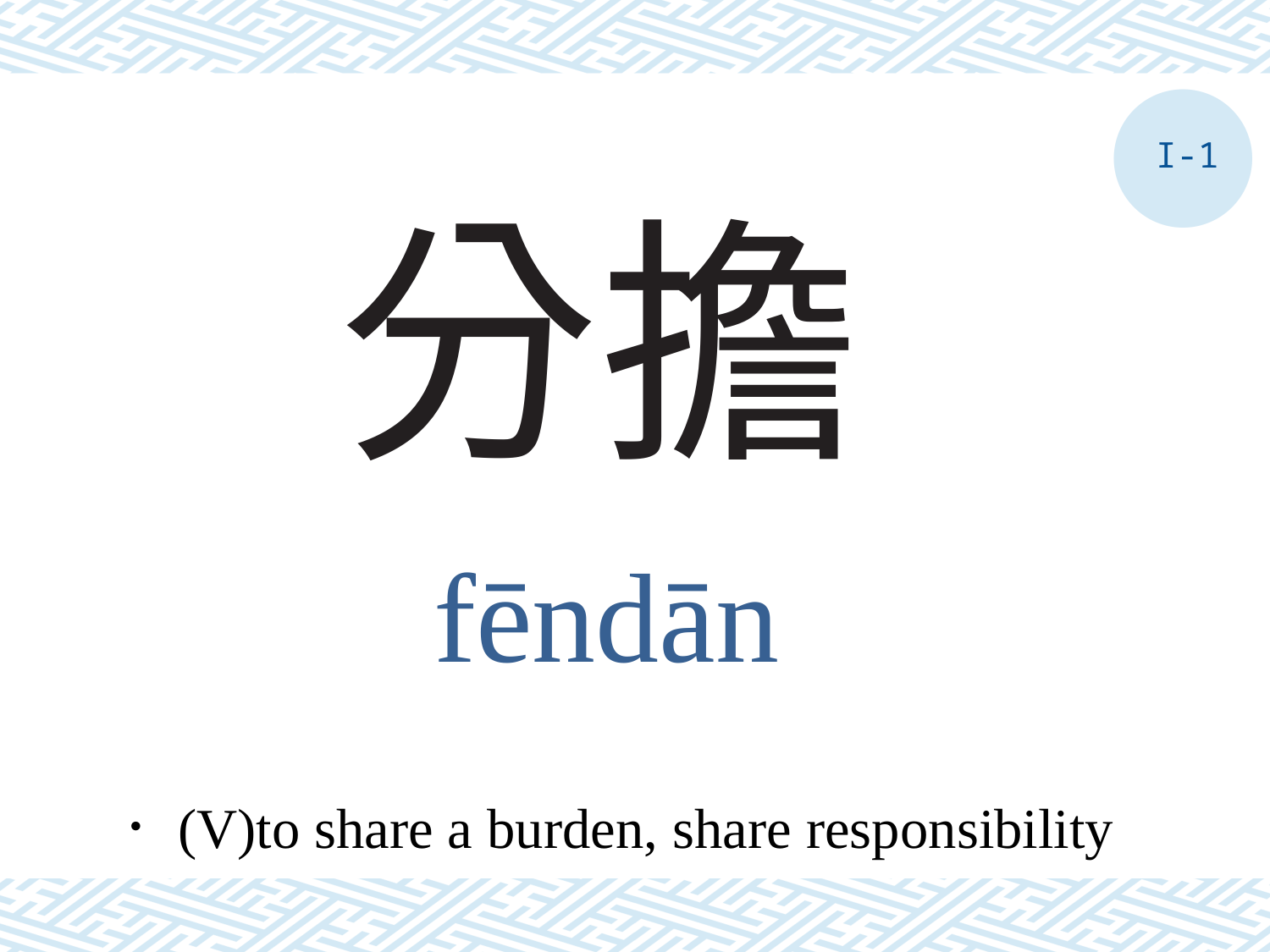

I-1

# 分擔
fēndān
．(V)to share a burden, share responsibility